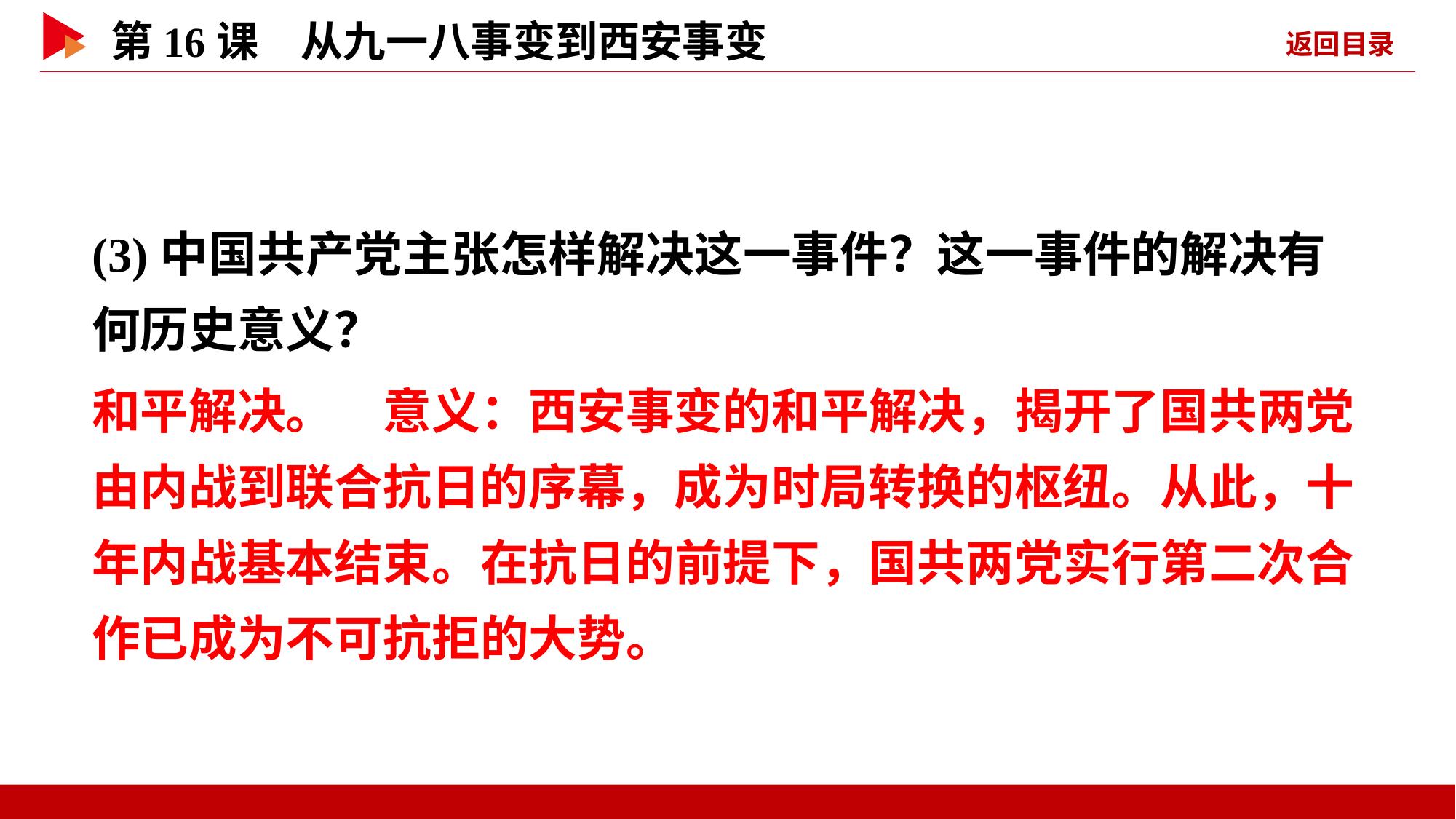

(3)中国共产党主张怎样解决这一事件？这一事件的解决有何历史意义？
和平解决。　意义：西安事变的和平解决，揭开了国共两党由内战到联合抗日的序幕，成为时局转换的枢纽。从此，十年内战基本结束。在抗日的前提下，国共两党实行第二次合作已成为不可抗拒的大势。